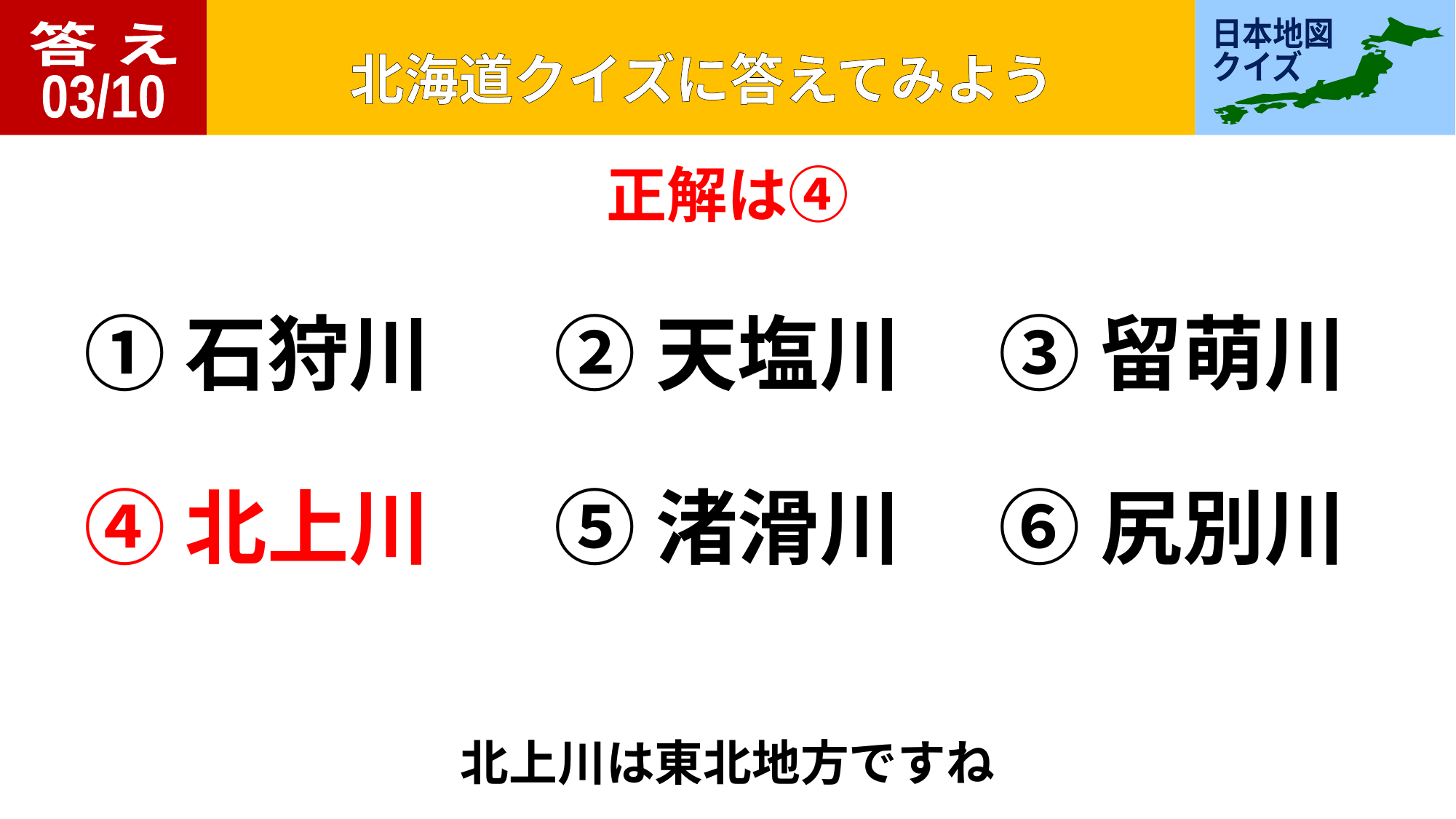

答 え
03/10
正解は④
①石狩川
②天塩川
③留萌川
④北上川
⑤渚滑川
⑥尻別川
北上川は東北地方ですね